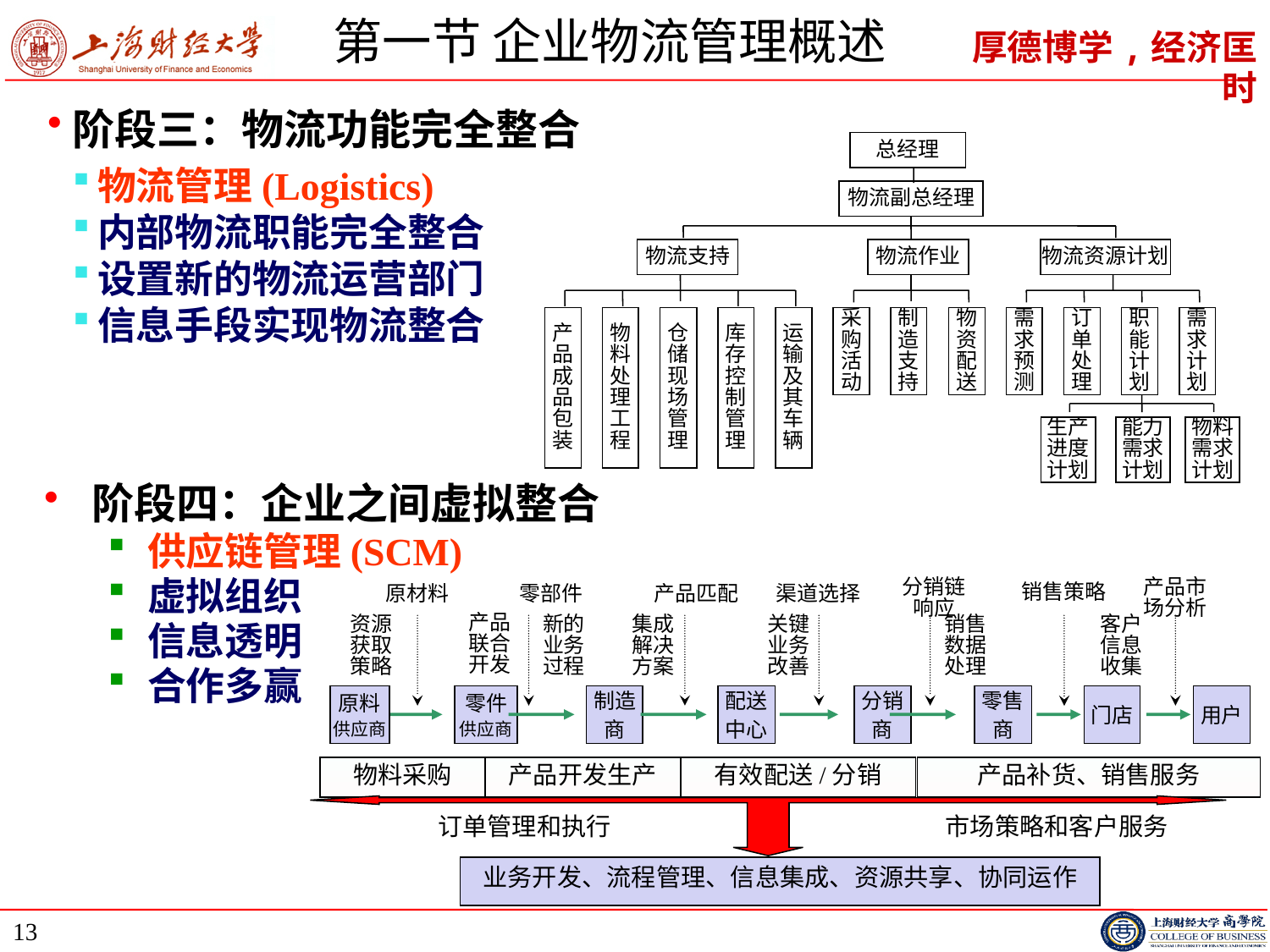

# 第一节 企业物流管理概述
阶段三：物流功能完全整合
物流管理(Logistics)
内部物流职能完全整合
设置新的物流运营部门
信息手段实现物流整合
总经理

物流副总经理

物流支持
物流作业
物流资源计划

产品成品包装
物料处理工程
仓储现场管理
库存控制管理
运输及其车辆
采购活动
制造支持
物资配送
需求预测
订单
处理
职能计划
需求计划

生产进度计划
能力需求计划
物料需求计划
阶段四：企业之间虚拟整合
供应链管理(SCM)
虚拟组织
信息透明
合作多赢
分销链
响应
产品市
场分析
销售策略
原材料
零部件
产品匹配
渠道选择
产品
联合
开发
资源
获取
策略

新的
业务
过程

集成
解决
方案

关键
业务
改善

销售
数据
处理

客户
信息
收集

原料
供应商
零件
供应商
制造
商
配送
中心
分销
商
零售
商
门店
用户

物料采购
产品开发生产
有效配送/分销
产品补货、销售服务

订单管理和执行
市场策略和客户服务
业务开发、流程管理、信息集成、资源共享、协同运作
13